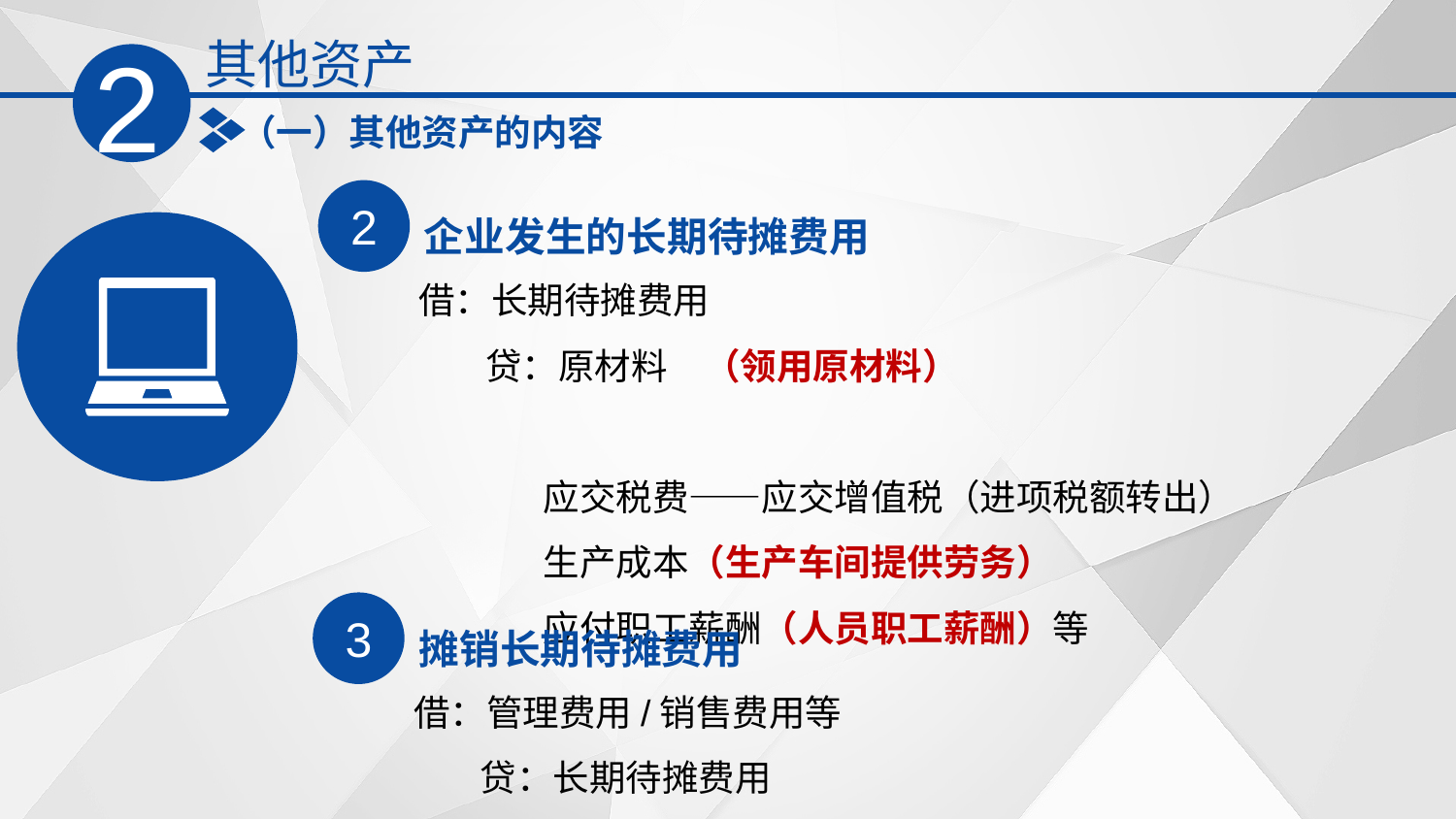

其他资产
2

（一）其他资产的内容

2
企业发生的长期待摊费用

借：长期待摊费用
       贷：原材料　（领用原材料）
              应交税费——应交增值税（进项税额转出）
              生产成本（生产车间提供劳务）
              应付职工薪酬（人员职工薪酬）等
3
摊销长期待摊费用
借：管理费用/销售费用等
       贷：长期待摊费用